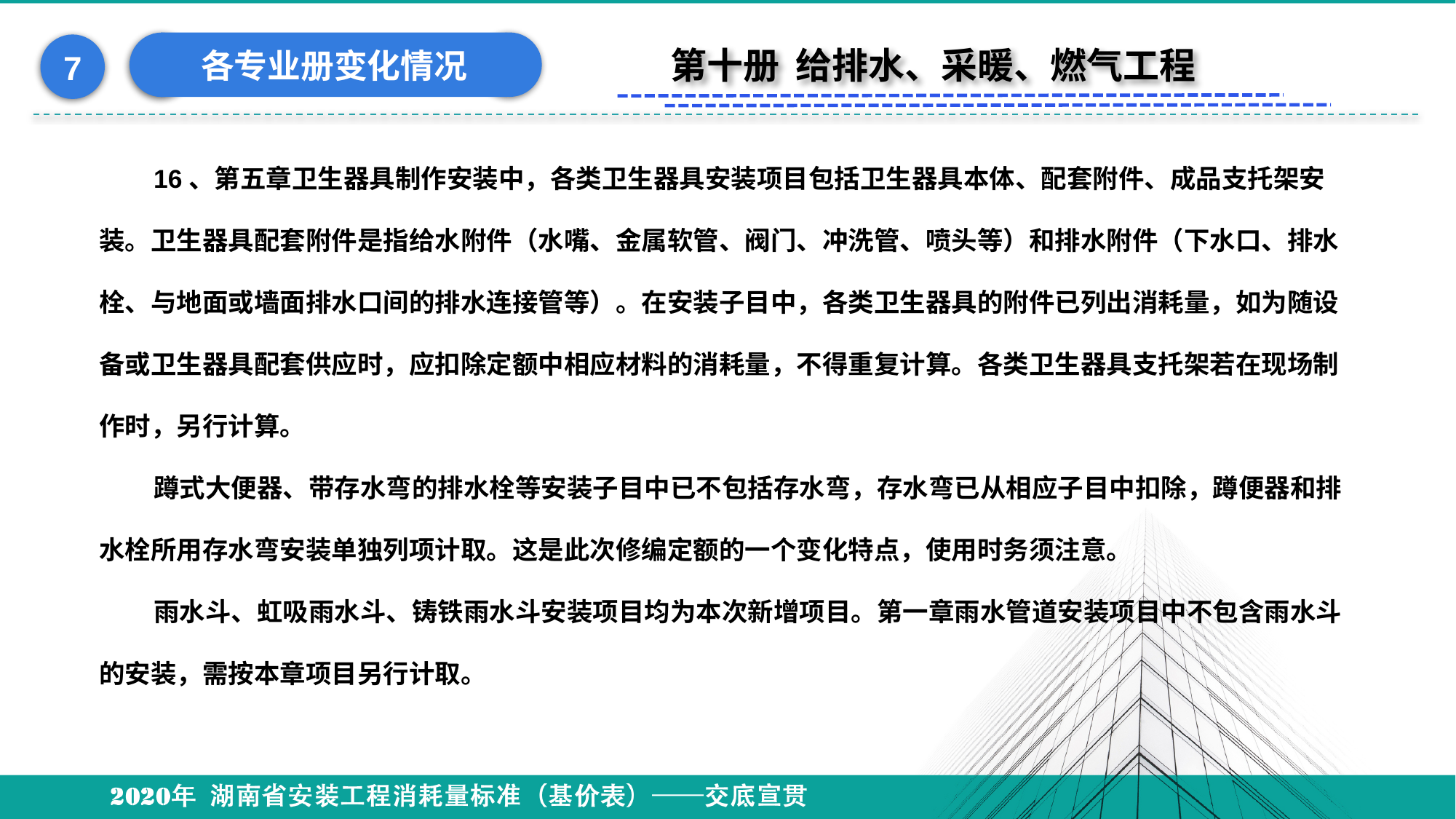

各专业册变化情况

7
第十册  给排水、采暖、燃气工程
16、第五章卫生器具制作安装中，各类卫生器具安装项目包括卫生器具本体、配套附件、成品支托架安装。卫生器具配套附件是指给水附件（水嘴、金属软管、阀门、冲洗管、喷头等）和排水附件（下水口、排水栓、与地面或墙面排水口间的排水连接管等）。在安装子目中，各类卫生器具的附件已列出消耗量，如为随设备或卫生器具配套供应时，应扣除定额中相应材料的消耗量，不得重复计算。各类卫生器具支托架若在现场制作时，另行计算。
蹲式大便器、带存水弯的排水栓等安装子目中已不包括存水弯，存水弯已从相应子目中扣除，蹲便器和排水栓所用存水弯安装单独列项计取。这是此次修编定额的一个变化特点，使用时务须注意。
雨水斗、虹吸雨水斗、铸铁雨水斗安装项目均为本次新增项目。第一章雨水管道安装项目中不包含雨水斗的安装，需按本章项目另行计取。